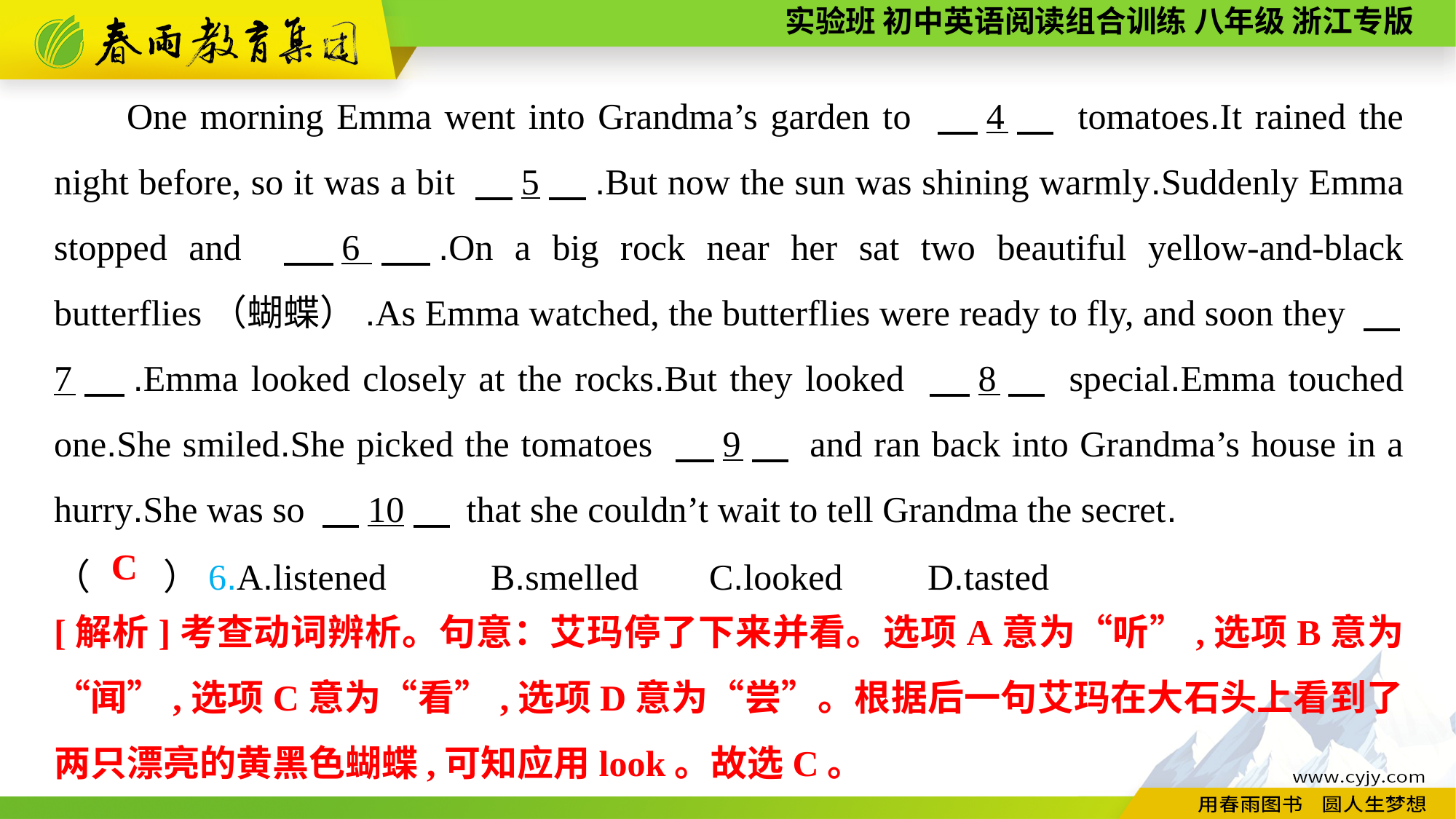

One morning Emma went into Grandma’s garden to 　4　 tomatoes.It rained the night before, so it was a bit 　5　.But now the sun was shining warmly.Suddenly Emma stopped and 　6　.On a big rock near her sat two beautiful yellow-and-black butterflies（蝴蝶）.As Emma watched, the butterflies were ready to fly, and soon they 　7　.Emma looked closely at the rocks.But they looked 　8　 special.Emma touched one.She smiled.She picked the tomatoes 　9　 and ran back into Grandma’s house in a hurry.She was so 　10　 that she couldn’t wait to tell Grandma the secret.
（　　）6.A.listened	B.smelled	C.looked	D.tasted
C
[解析]考查动词辨析。句意：艾玛停了下来并看。选项A意为“听”,选项B意为“闻”,选项C意为“看”,选项D意为“尝”。根据后一句艾玛在大石头上看到了两只漂亮的黄黑色蝴蝶,可知应用look。故选C。